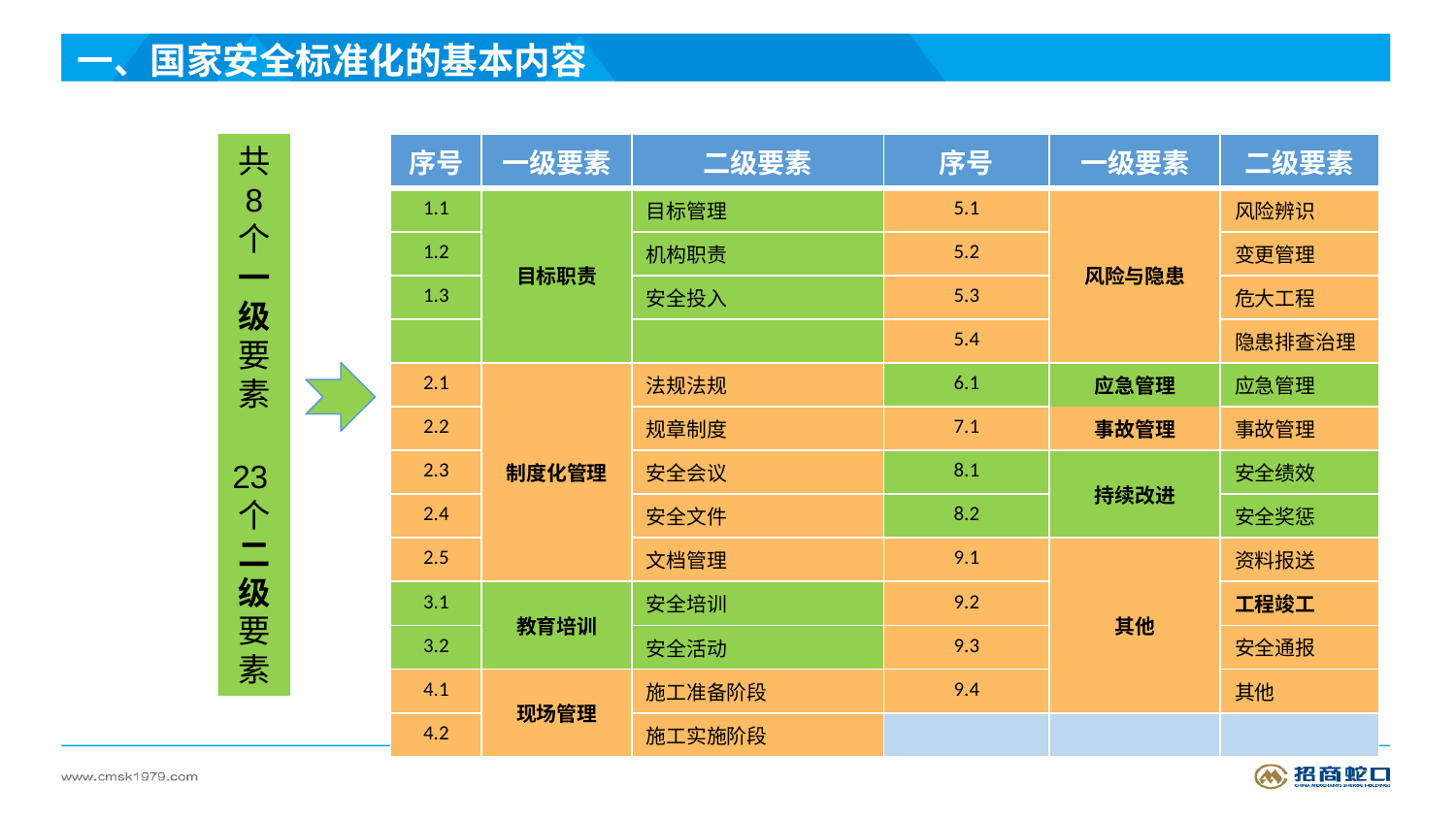

一、国家安全标准化的基本内容
共
8
个一级要素

23个二级要素
| 序号 | 一级要素 | 二级要素 | 序号 | 一级要素 | 二级要素 |
| --- | --- | --- | --- | --- | --- |
| 1.1 | 目标职责 | 目标管理 | 5.1 | 风险与隐患 | 风险辨识 |
| 1.2 |  | 机构职责 | 5.2 |  | 变更管理 |
| 1.3 |  | 安全投入 | 5.3 |  | 危大工程 |
|  |  |  | 5.4 |  | 隐患排查治理 |
| 2.1 | 制度化管理 | 法规法规 | 6.1 | 应急管理 | 应急管理 |
|  |  |  |  | 事故管理 |  |
| 2.2 |  | 规章制度 | 7.1 |  | 事故管理 |
| 2.3 |  | 安全会议 | 8.1 | 持续改进 | 安全绩效 |
| 2.4 |  | 安全文件 | 8.2 |  | 安全奖惩 |
| 2.5 |  | 文档管理 | 9.1 | 其他 | 资料报送 |
| 3.1 | 教育培训 | 安全培训 | 9.2 |  | 工程竣工 |
| 3.2 |  | 安全活动 | 9.3 |  | 安全通报 |
| 4.1 | 现场管理 | 施工准备阶段 | 9.4 |  | 其他 |
| 4.2 |  | 施工实施阶段 |  |  |  |